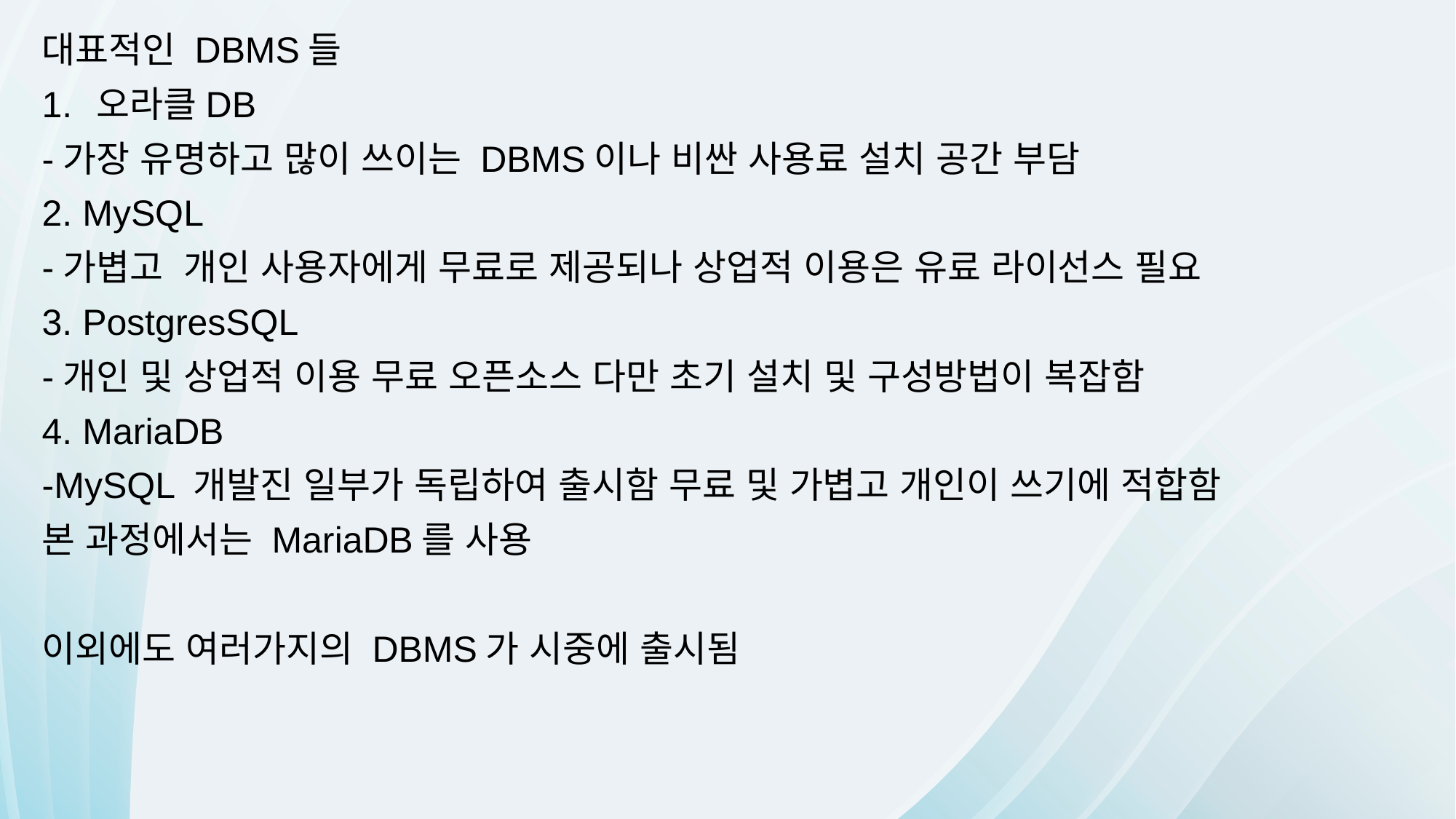

대표적인 DBMS들
오라클DB
-가장 유명하고 많이 쓰이는 DBMS이나 비싼 사용료 설치 공간 부담
2. MySQL
-가볍고  개인 사용자에게 무료로 제공되나 상업적 이용은 유료 라이선스 필요
3. PostgresSQL
-개인 및 상업적 이용 무료 오픈소스 다만 초기 설치 및 구성방법이 복잡함
4. MariaDB
-MySQL 개발진 일부가 독립하여 출시함 무료 및 가볍고 개인이 쓰기에 적합함
본 과정에서는 MariaDB를 사용

이외에도 여러가지의 DBMS가 시중에 출시됨